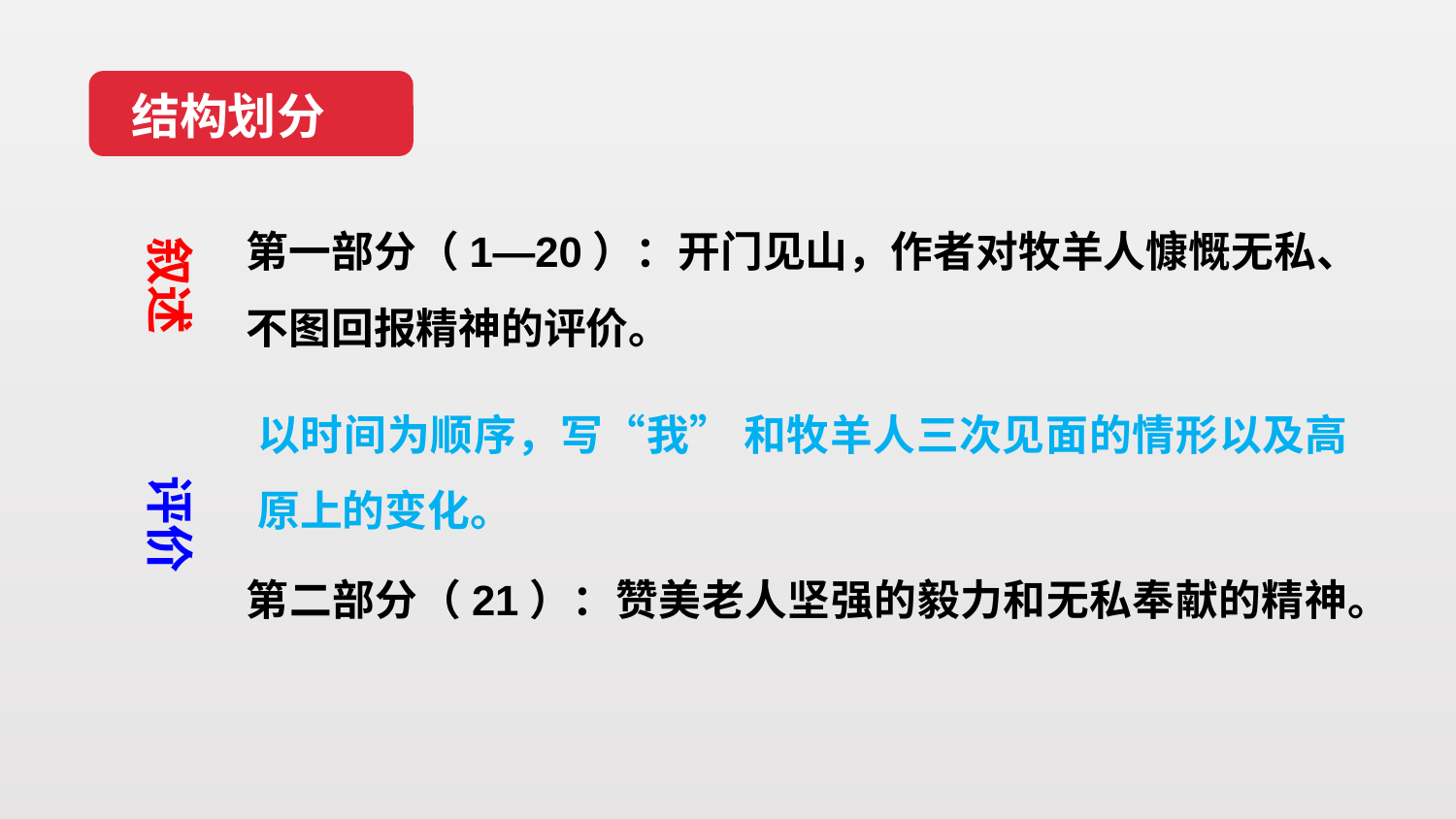

结构划分

第一部分（1—20）：开门见山，作者对牧羊人慷慨无私、不图回报精神的评价。
叙述             评价
以时间为顺序，写“我” 和牧羊人三次见面的情形以及高原上的变化。
第二部分（21）：赞美老人坚强的毅力和无私奉献的精神。